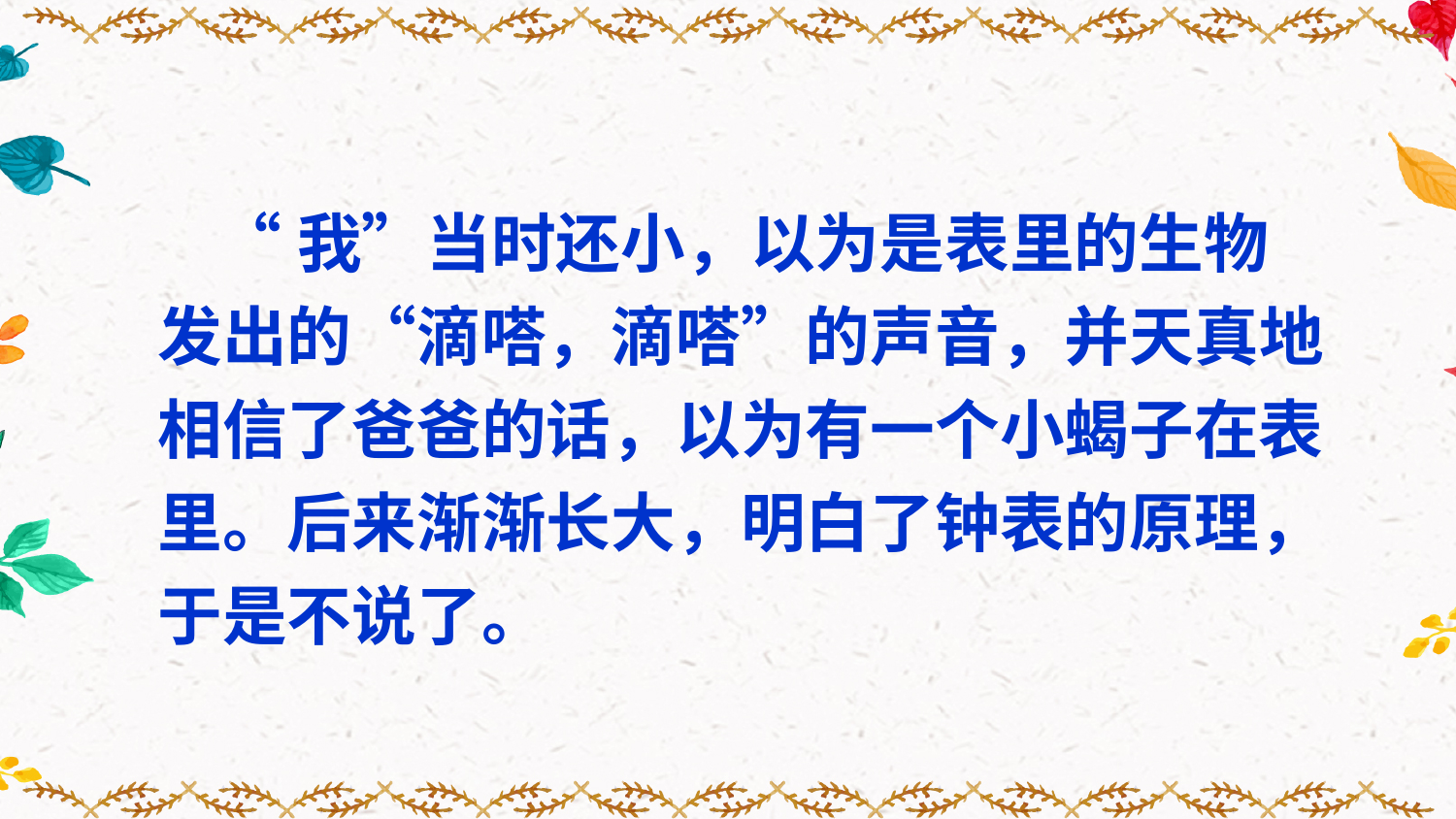

“我”当时还小，以为是表里的生物发出的“滴嗒，滴嗒”的声音，并天真地相信了爸爸的话，以为有一个小蝎子在表里。后来渐渐长大，明白了钟表的原理，于是不说了。